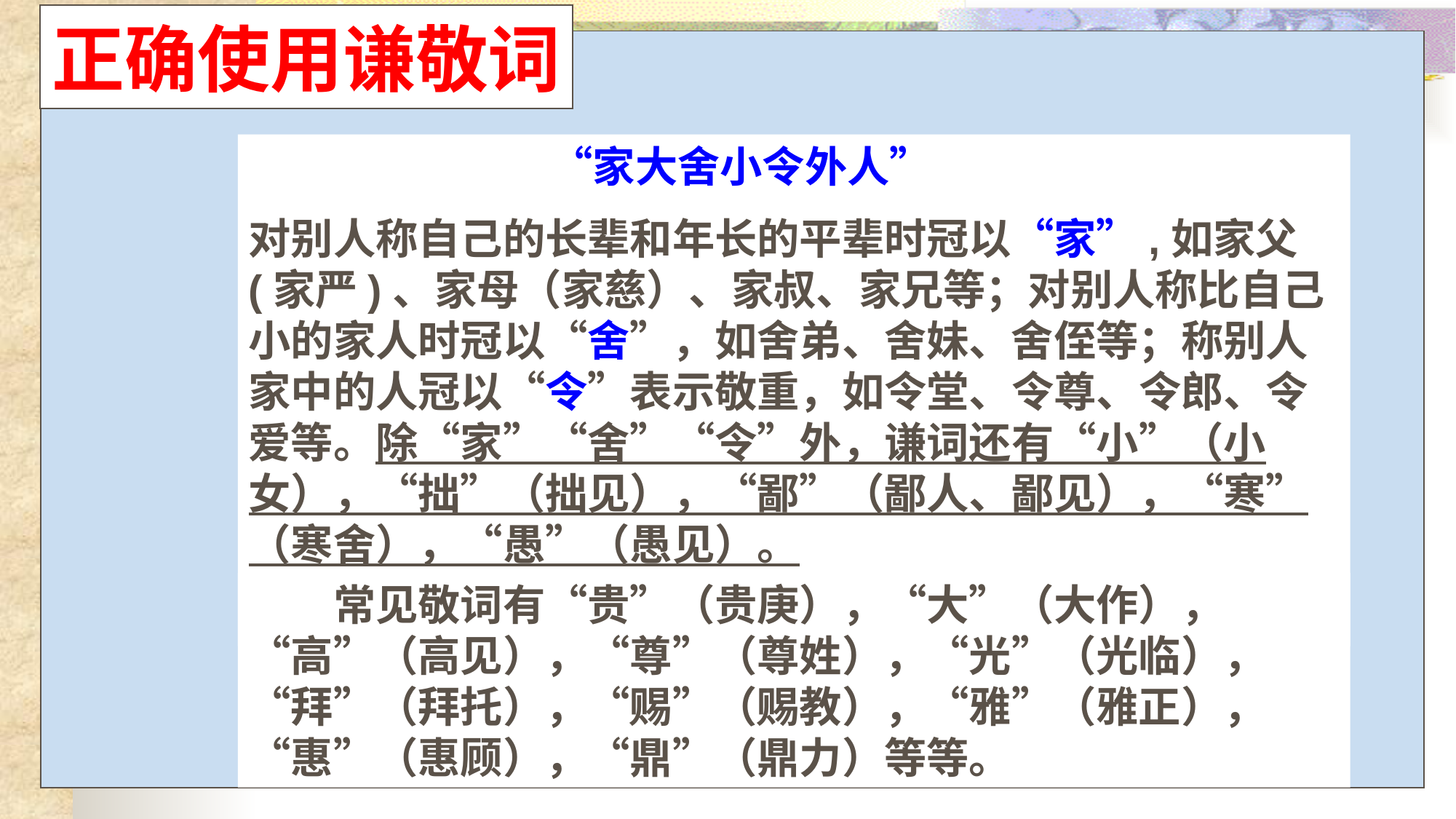

正确使用谦敬词

　　                            “家大舍小令外人”
对别人称自己的长辈和年长的平辈时冠以“家”,如家父(家严)、家母（家慈）、家叔、家兄等；对别人称比自己小的家人时冠以“舍”，如舍弟、舍妹、舍侄等；称别人家中的人冠以“令”表示敬重，如令堂、令尊、令郎、令爱等。除“家”“舍”“令”外，谦词还有“小”（小女），“拙”（拙见），“鄙”（鄙人、鄙见），“寒”（寒舍），“愚”（愚见）。

　　常见敬词有“贵”（贵庚），“大”（大作），“高”（高见），“尊”（尊姓），“光”（光临），“拜”（拜托），“赐”（赐教），“雅”（雅正），“惠”（惠顾），“鼎”（鼎力）等等。